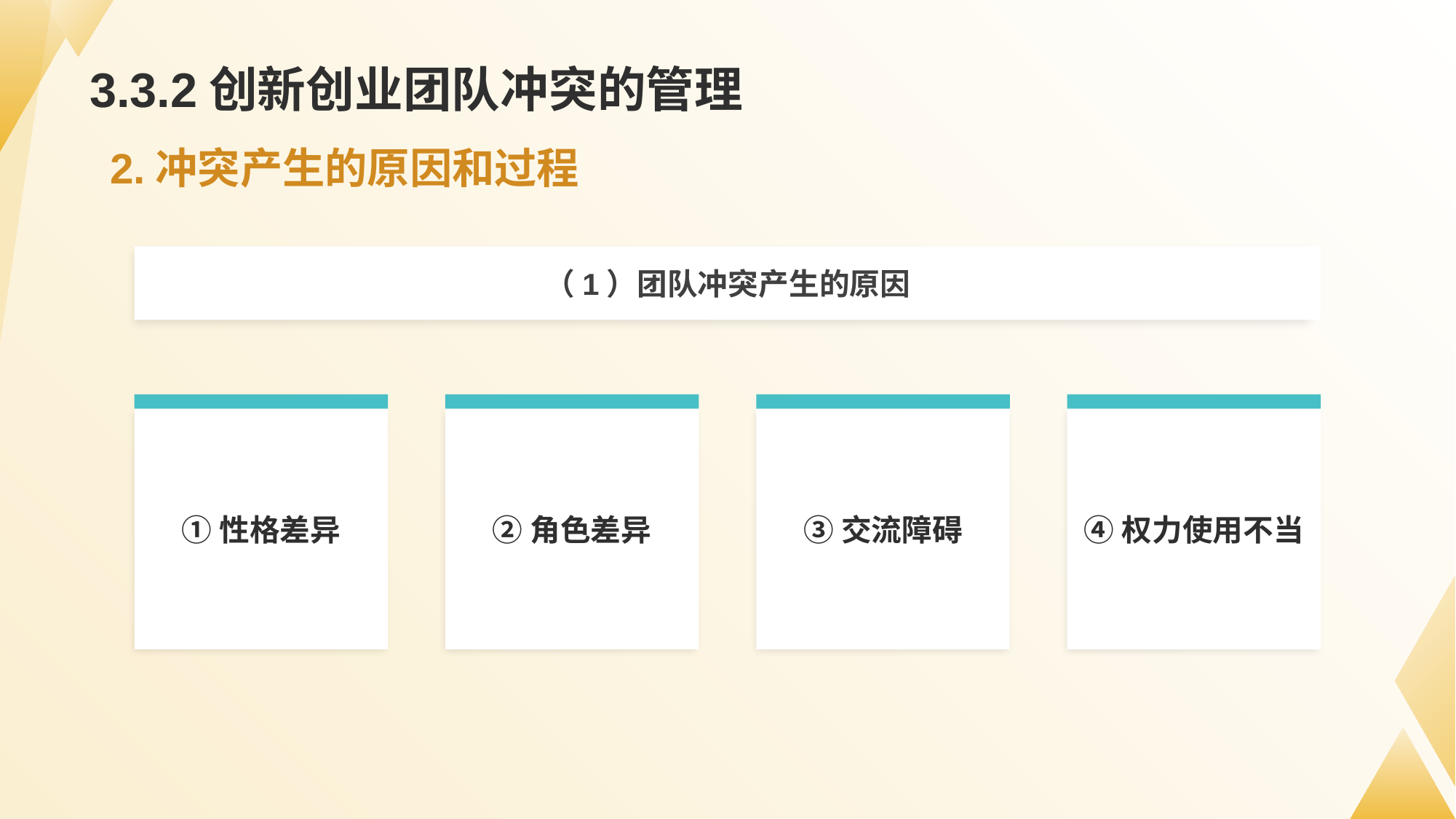

# 3.3.2创新创业团队冲突的管理
2.冲突产生的原因和过程
（1）团队冲突产生的原因

①性格差异

②角色差异

③交流障碍

④权力使用不当